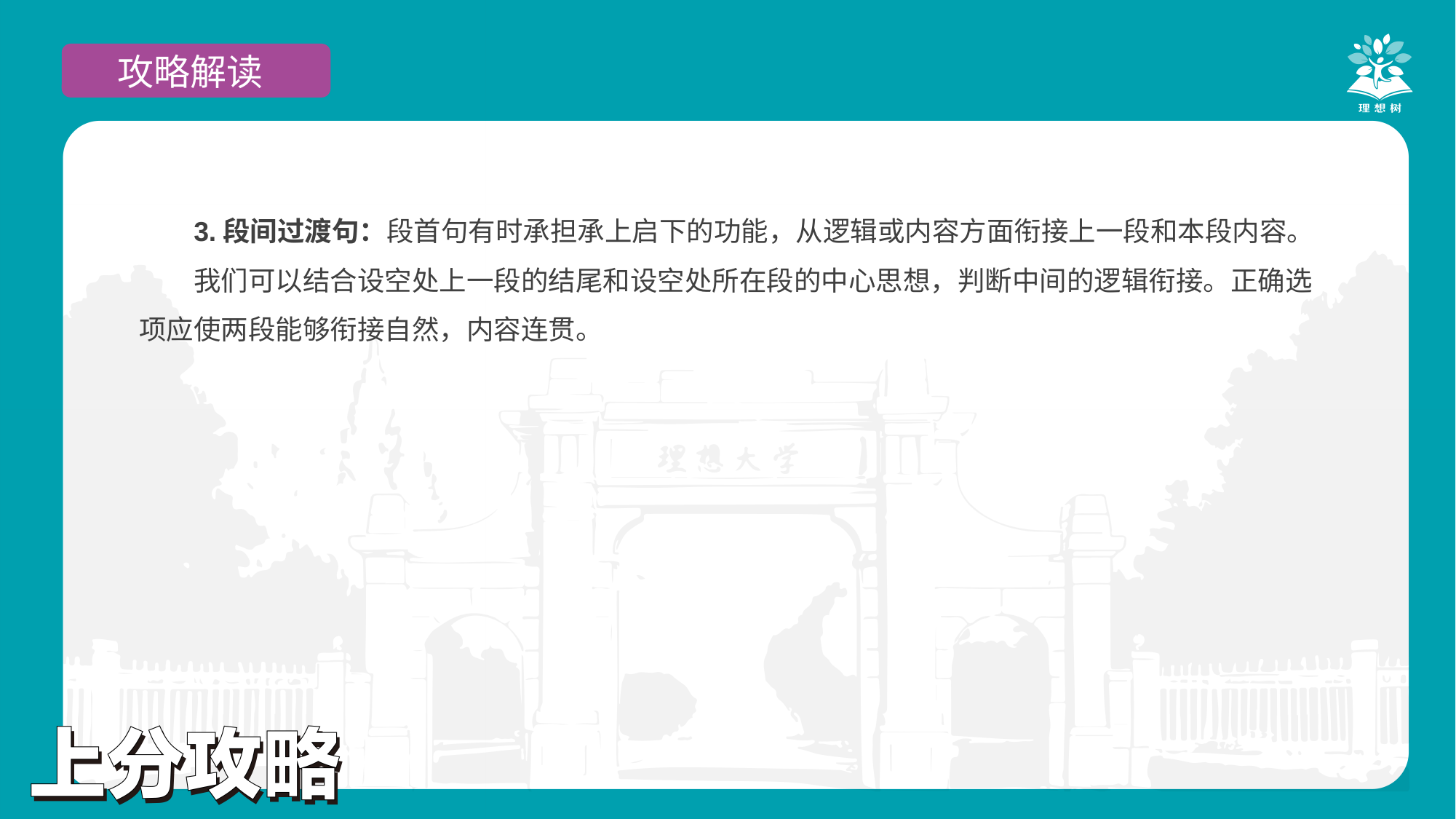

攻略解读
3.段间过渡句：段首句有时承担承上启下的功能，从逻辑或内容方面衔接上一段和本段内容。
我们可以结合设空处上一段的结尾和设空处所在段的中心思想，判断中间的逻辑衔接。正确选项应使两段能够衔接自然，内容连贯。